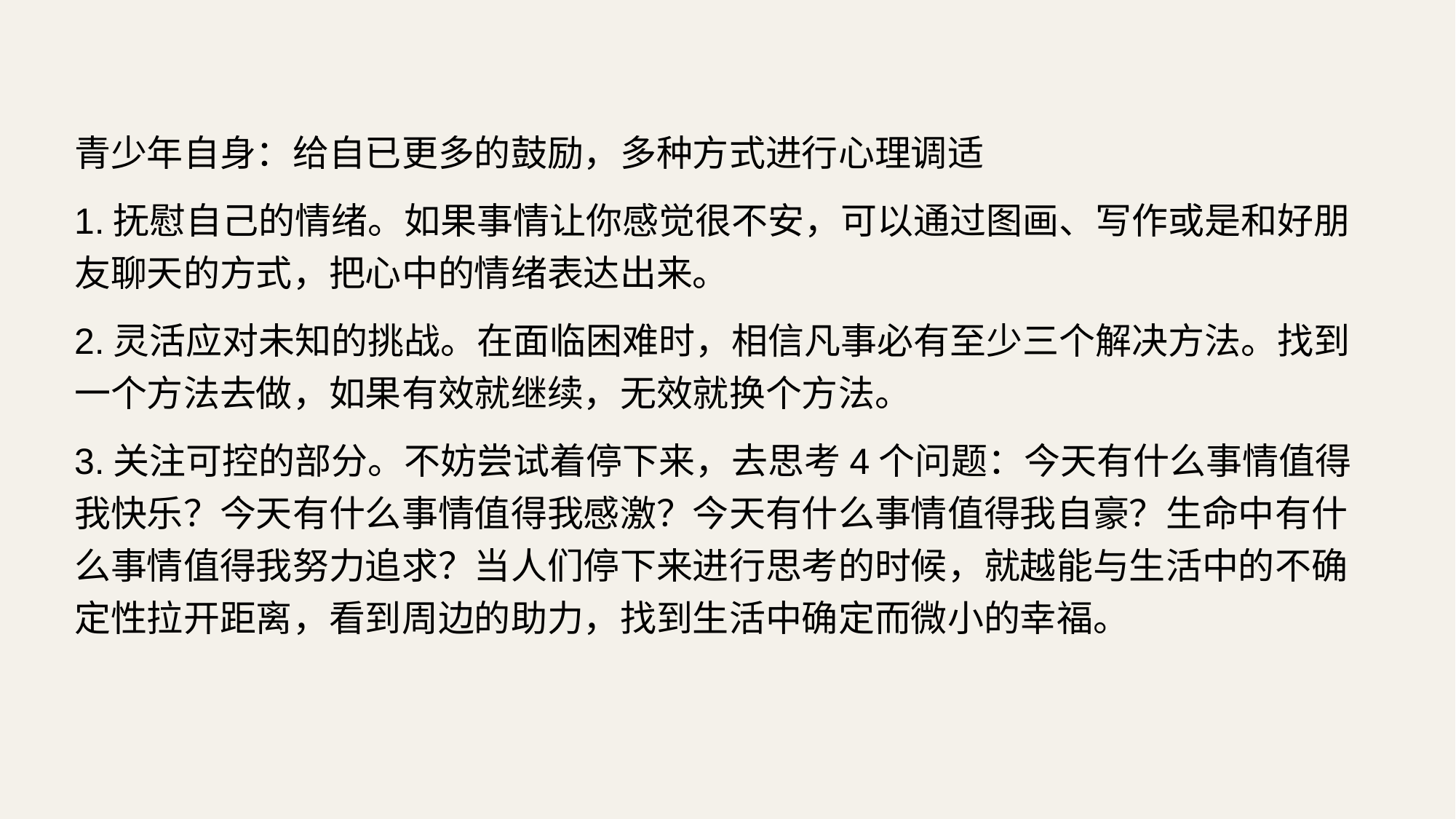

https://www.ypppt.com/

青少年自身：给自已更多的鼓励，多种方式进行心理调适
1.抚慰自己的情绪。如果事情让你感觉很不安，可以通过图画、写作或是和好朋友聊天的方式，把心中的情绪表达出来。
2.灵活应对未知的挑战。在面临困难时，相信凡事必有至少三个解决方法。找到一个方法去做，如果有效就继续，无效就换个方法。
3.关注可控的部分。不妨尝试着停下来，去思考4个问题：今天有什么事情值得我快乐？今天有什么事情值得我感激？今天有什么事情值得我自豪？生命中有什么事情值得我努力追求？当人们停下来进行思考的时候，就越能与生活中的不确定性拉开距离，看到周边的助力，找到生活中确定而微小的幸福。